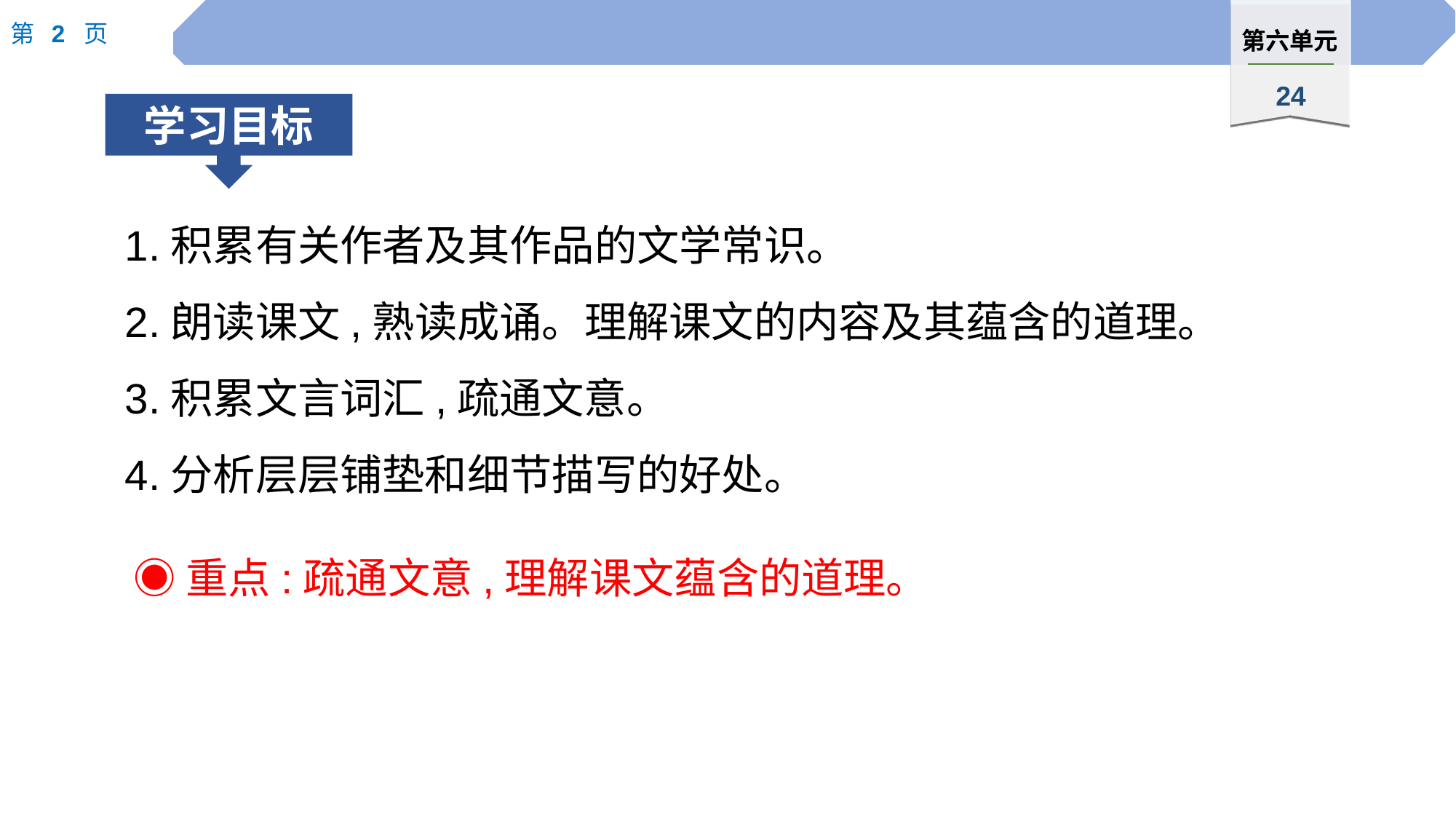

1.积累有关作者及其作品的文学常识。
2.朗读课文,熟读成诵。理解课文的内容及其蕴含的道理。
3.积累文言词汇,疏通文意。
4.分析层层铺垫和细节描写的好处。
◉重点:疏通文意,理解课文蕴含的道理。